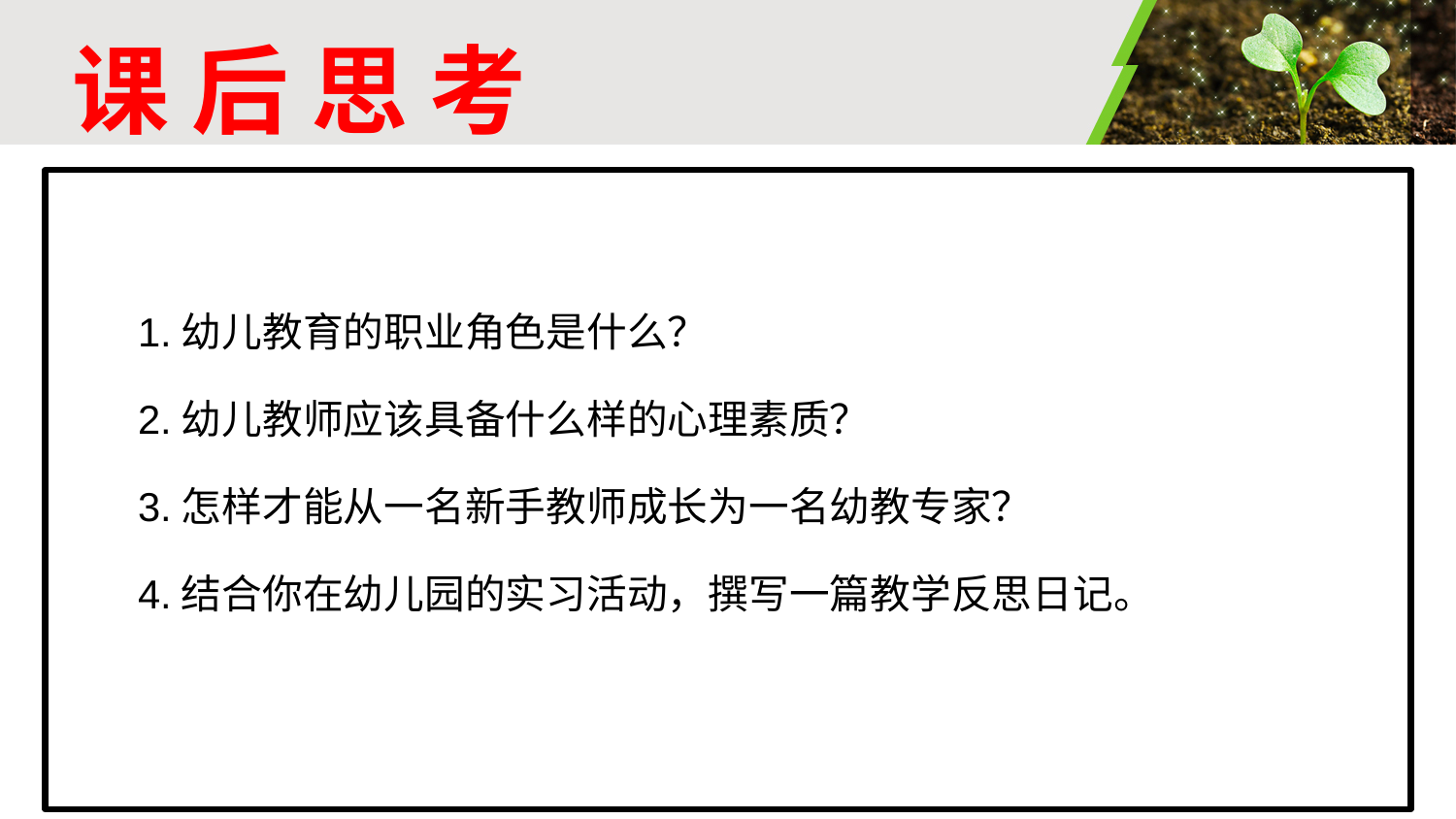

# 课 后 思 考

1.幼儿教育的职业角色是什么？
2.幼儿教师应该具备什么样的心理素质？
3.怎样才能从一名新手教师成长为一名幼教专家？
4.结合你在幼儿园的实习活动，撰写一篇教学反思日记。